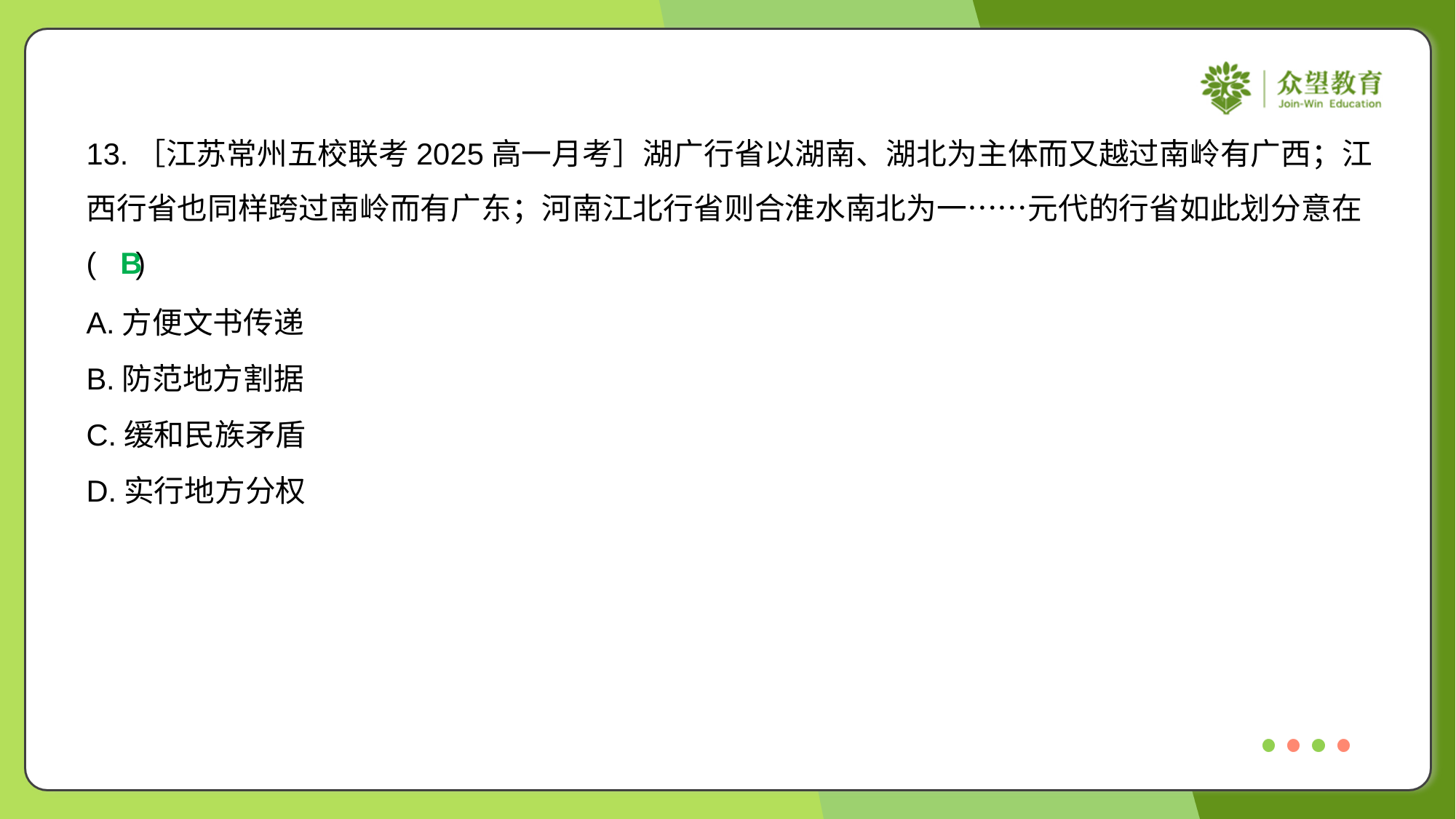

13.［江苏常州五校联考2025高一月考］湖广行省以湖南、湖北为主体而又越过南岭有广西；江
西行省也同样跨过南岭而有广东；河南江北行省则合淮水南北为一……元代的行省如此划分意在
(     )
B
A.方便文书传递
B.防范地方割据
C.缓和民族矛盾
D.实行地方分权